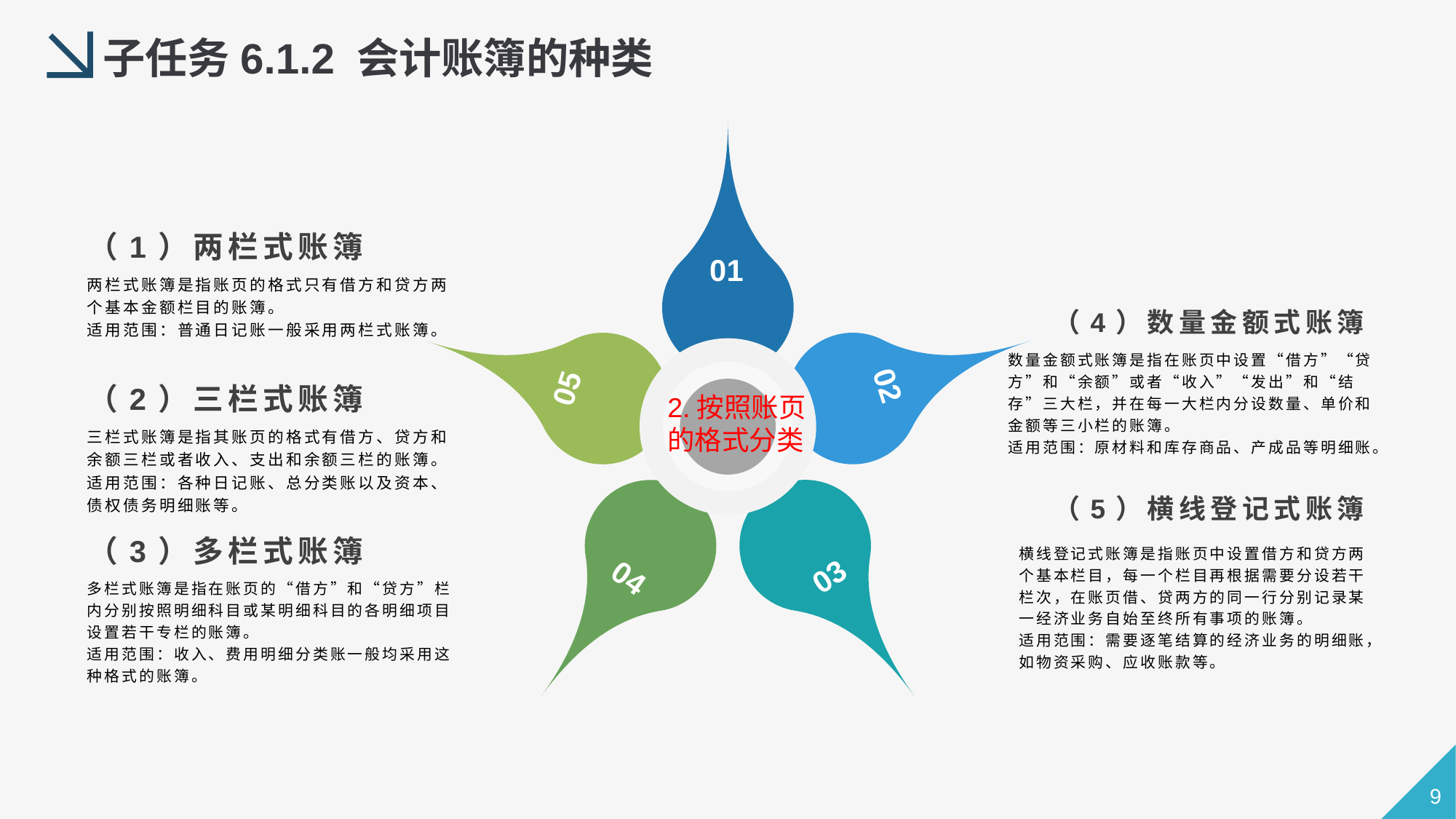

子任务6.1.2 会计账簿的种类

（1）两栏式账簿

01
两栏式账簿是指账页的格式只有借方和贷方两个基本金额栏目的账簿。
适用范围：普通日记账一般采用两栏式账簿。
（4）数量金额式账簿

数量金额式账簿是指在账页中设置“借方”“贷方”和“余额”或者“收入”“发出”和“结存”三大栏，并在每一大栏内分设数量、单价和金额等三小栏的账簿。
适用范围：原材料和库存商品、产成品等明细账。
02

05
（2）三栏式账簿

2.按照账页的格式分类
三栏式账簿是指其账页的格式有借方、贷方和余额三栏或者收入、支出和余额三栏的账簿。
适用范围：各种日记账、总分类账以及资本、债权债务明细账等。
（5）横线登记式账簿

（3）多栏式账簿
横线登记式账簿是指账页中设置借方和贷方两个基本栏目，每一个栏目再根据需要分设若干栏次，在账页借、贷两方的同一行分别记录某一经济业务自始至终所有事项的账簿。
适用范围：需要逐笔结算的经济业务的明细账，如物资采购、应收账款等。
03
04
多栏式账簿是指在账页的“借方”和“贷方”栏内分别按照明细科目或某明细科目的各明细项目设置若干专栏的账簿。
适用范围：收入、费用明细分类账一般均采用这种格式的账簿。